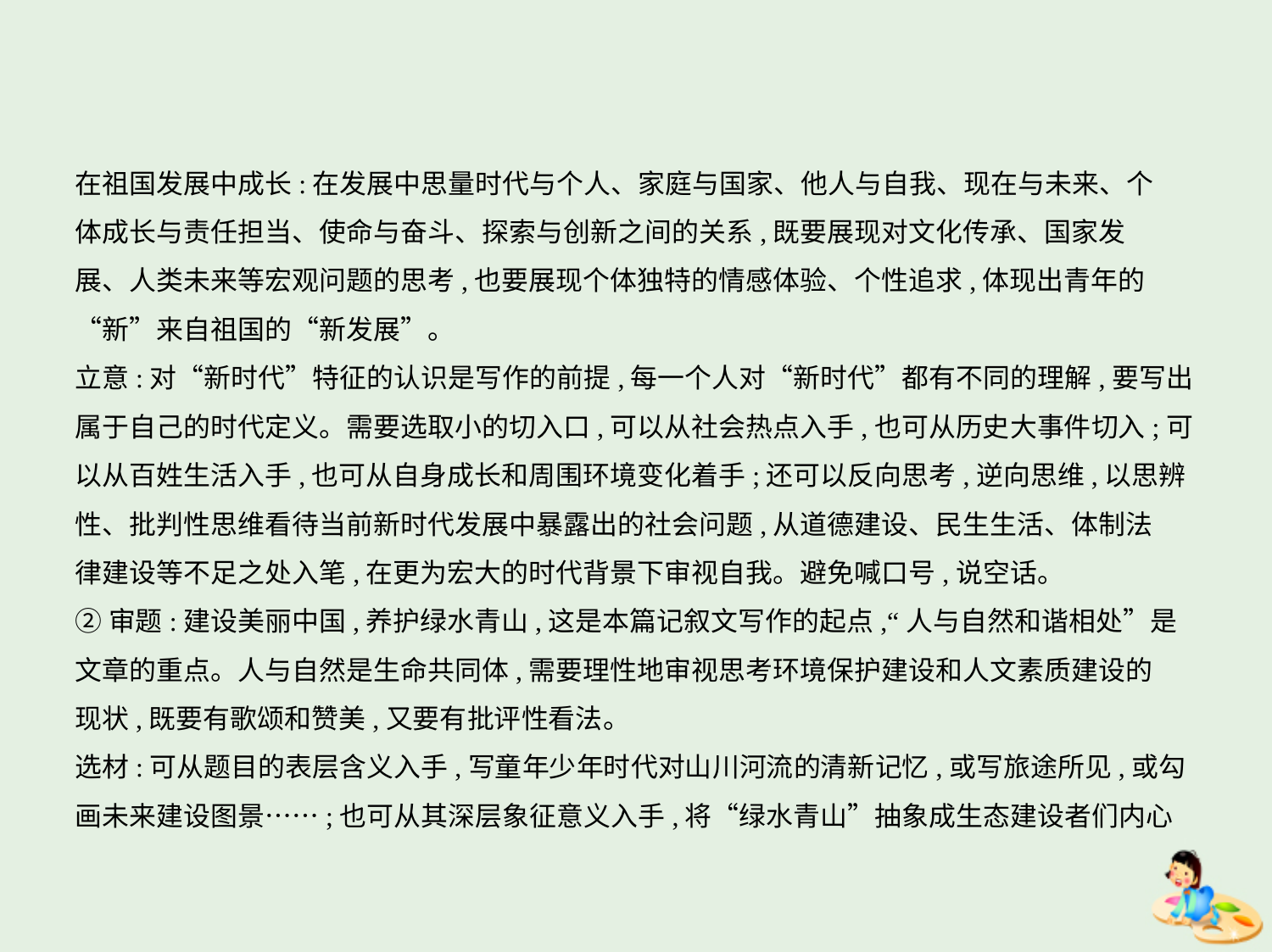

在祖国发展中成长:在发展中思量时代与个人、家庭与国家、他人与自我、现在与未来、个
体成长与责任担当、使命与奋斗、探索与创新之间的关系,既要展现对文化传承、国家发
展、人类未来等宏观问题的思考,也要展现个体独特的情感体验、个性追求,体现出青年的
“新”来自祖国的“新发展”。
立意:对“新时代”特征的认识是写作的前提,每一个人对“新时代”都有不同的理解,要写出
属于自己的时代定义。需要选取小的切入口,可以从社会热点入手,也可从历史大事件切入;可
以从百姓生活入手,也可从自身成长和周围环境变化着手;还可以反向思考,逆向思维,以思辨
性、批判性思维看待当前新时代发展中暴露出的社会问题,从道德建设、民生生活、体制法
律建设等不足之处入笔,在更为宏大的时代背景下审视自我。避免喊口号,说空话。
②审题:建设美丽中国,养护绿水青山,这是本篇记叙文写作的起点,“人与自然和谐相处”是
文章的重点。人与自然是生命共同体,需要理性地审视思考环境保护建设和人文素质建设的
现状,既要有歌颂和赞美,又要有批评性看法。
选材:可从题目的表层含义入手,写童年少年时代对山川河流的清新记忆,或写旅途所见,或勾
画未来建设图景……;也可从其深层象征意义入手,将“绿水青山”抽象成生态建设者们内心